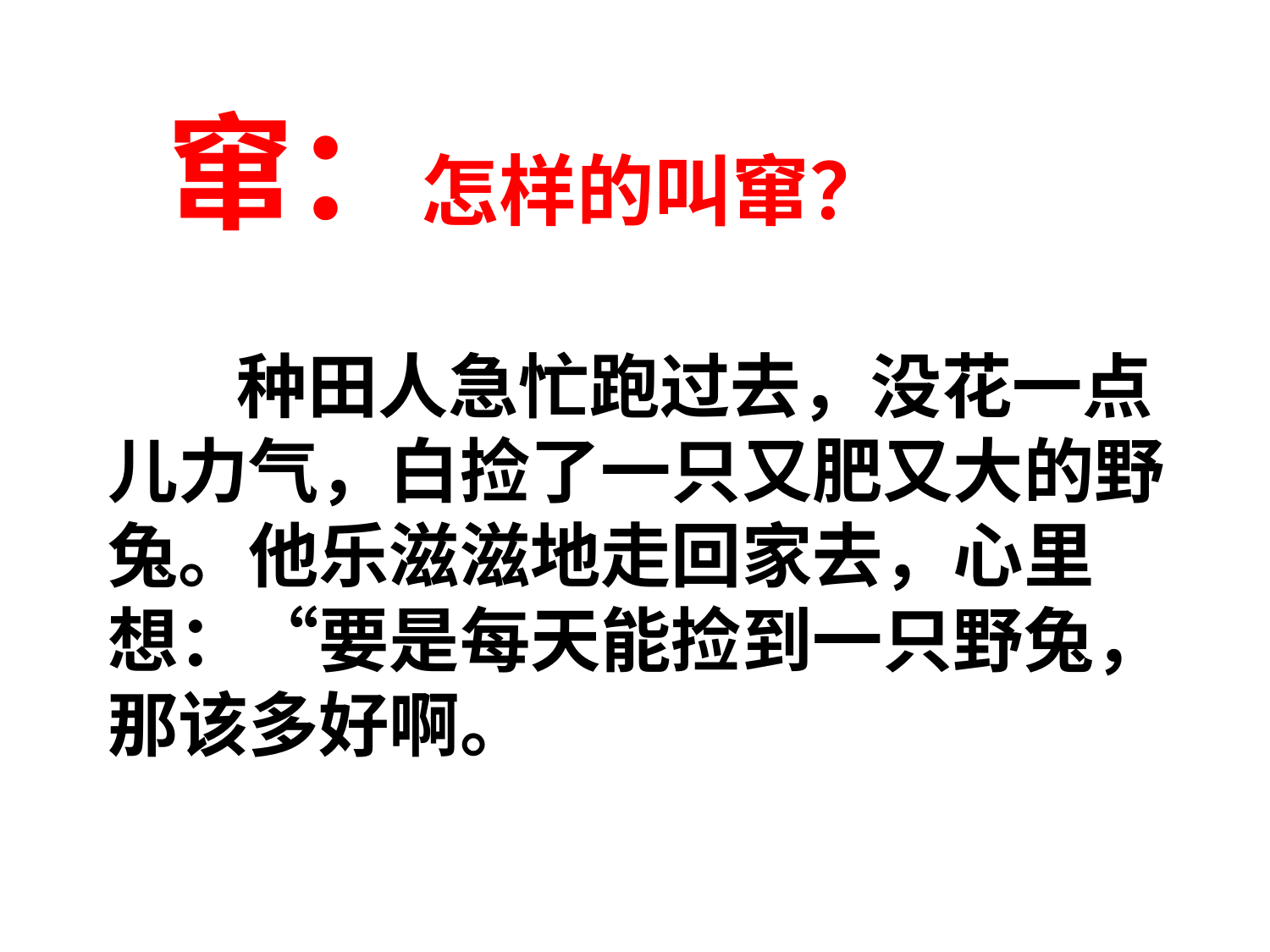

窜：怎样的叫窜？
       种田人急忙跑过去，没花一点儿力气，白捡了一只又肥又大的野兔。他乐滋滋地走回家去，心里想：“要是每天能捡到一只野兔，那该多好啊。